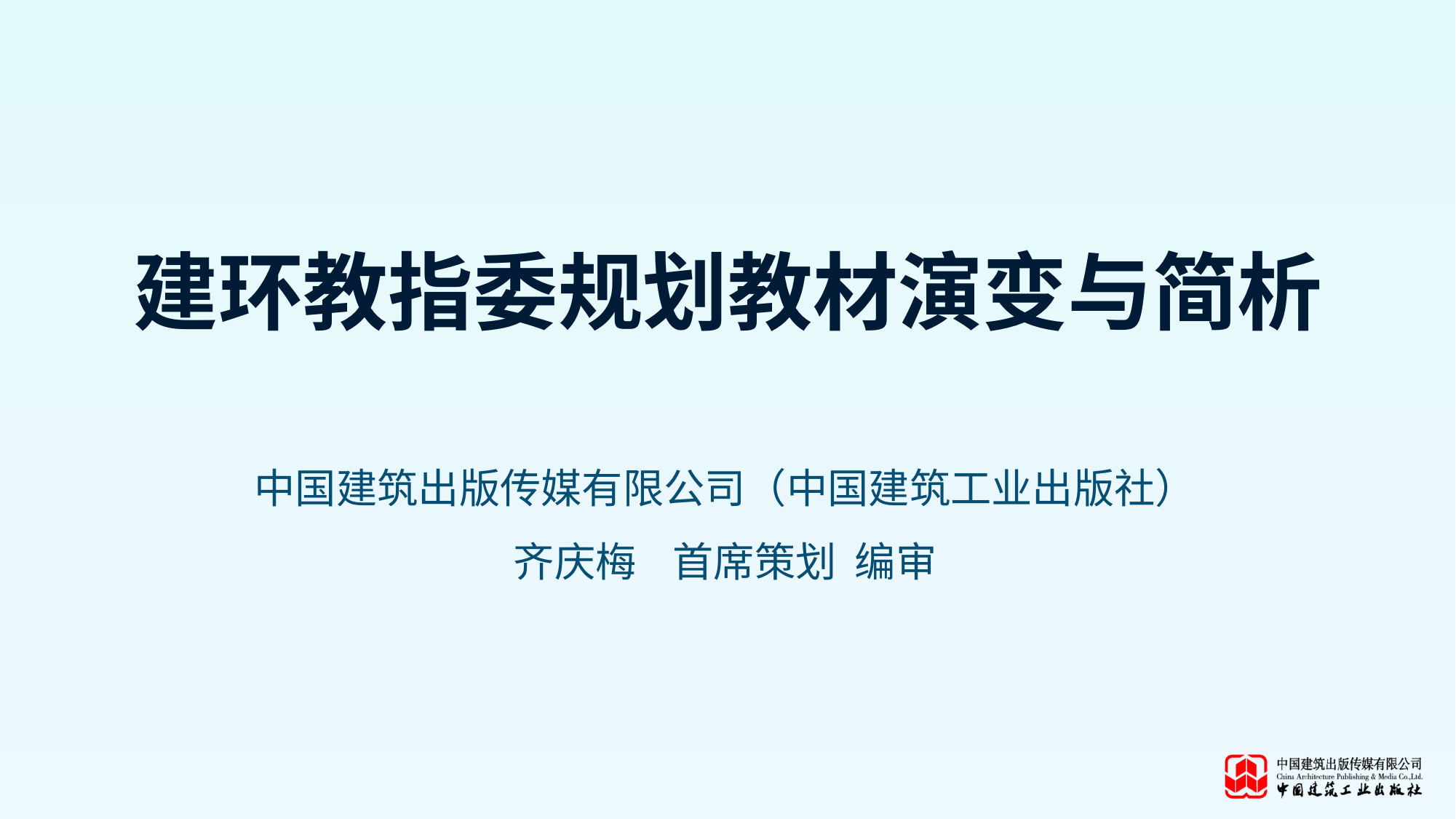

# 建环教指委规划教材演变与简析
中国建筑出版传媒有限公司（中国建筑工业出版社）
齐庆梅    首席策划  编审